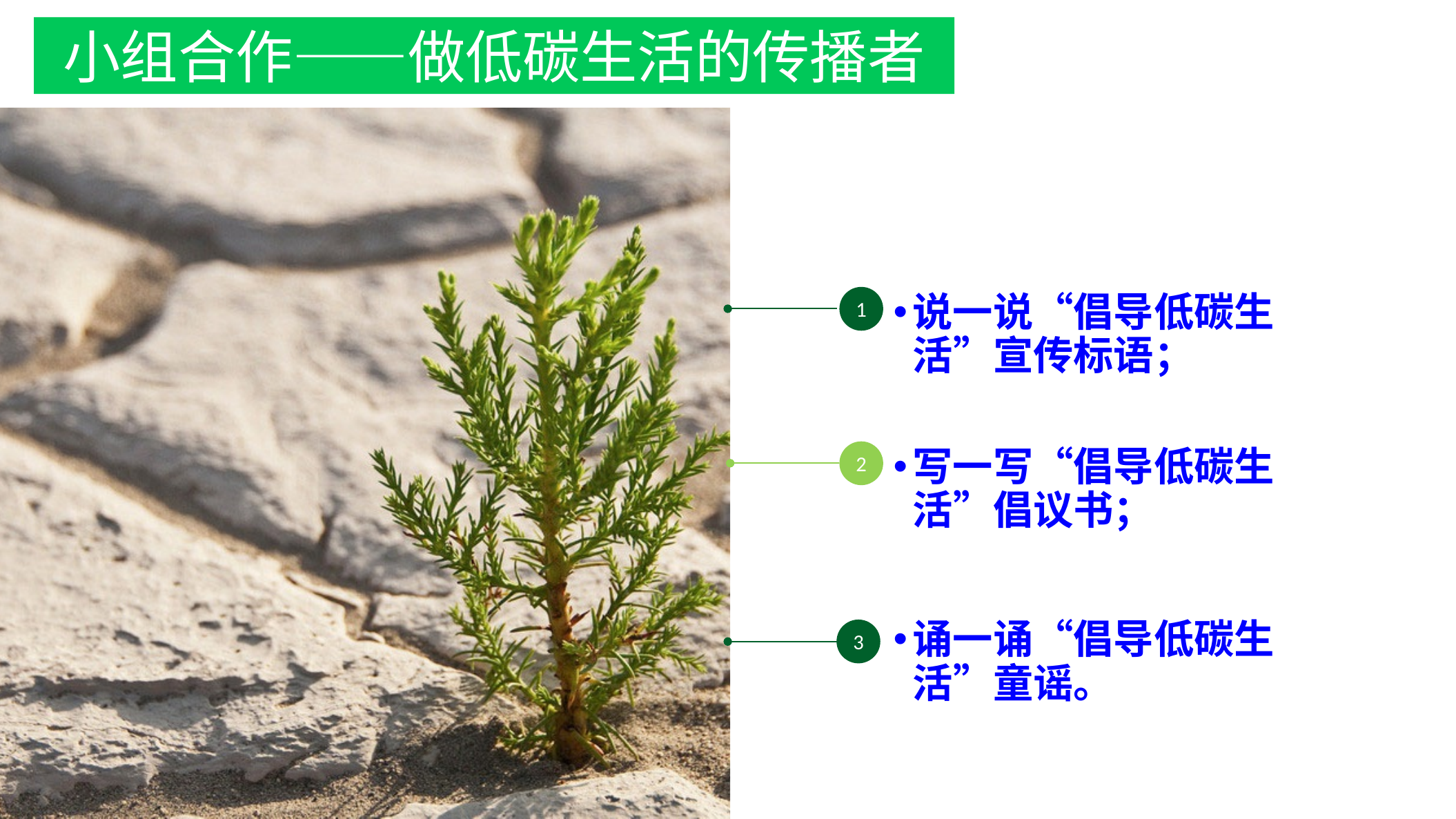

小组合作——做低碳生活的传播者
点击添加相关标题文字

说一说“倡导低碳生活”宣传标语；
1
2
写一写“倡导低碳生活”倡议书；
诵一诵“倡导低碳生活”童谣。
3